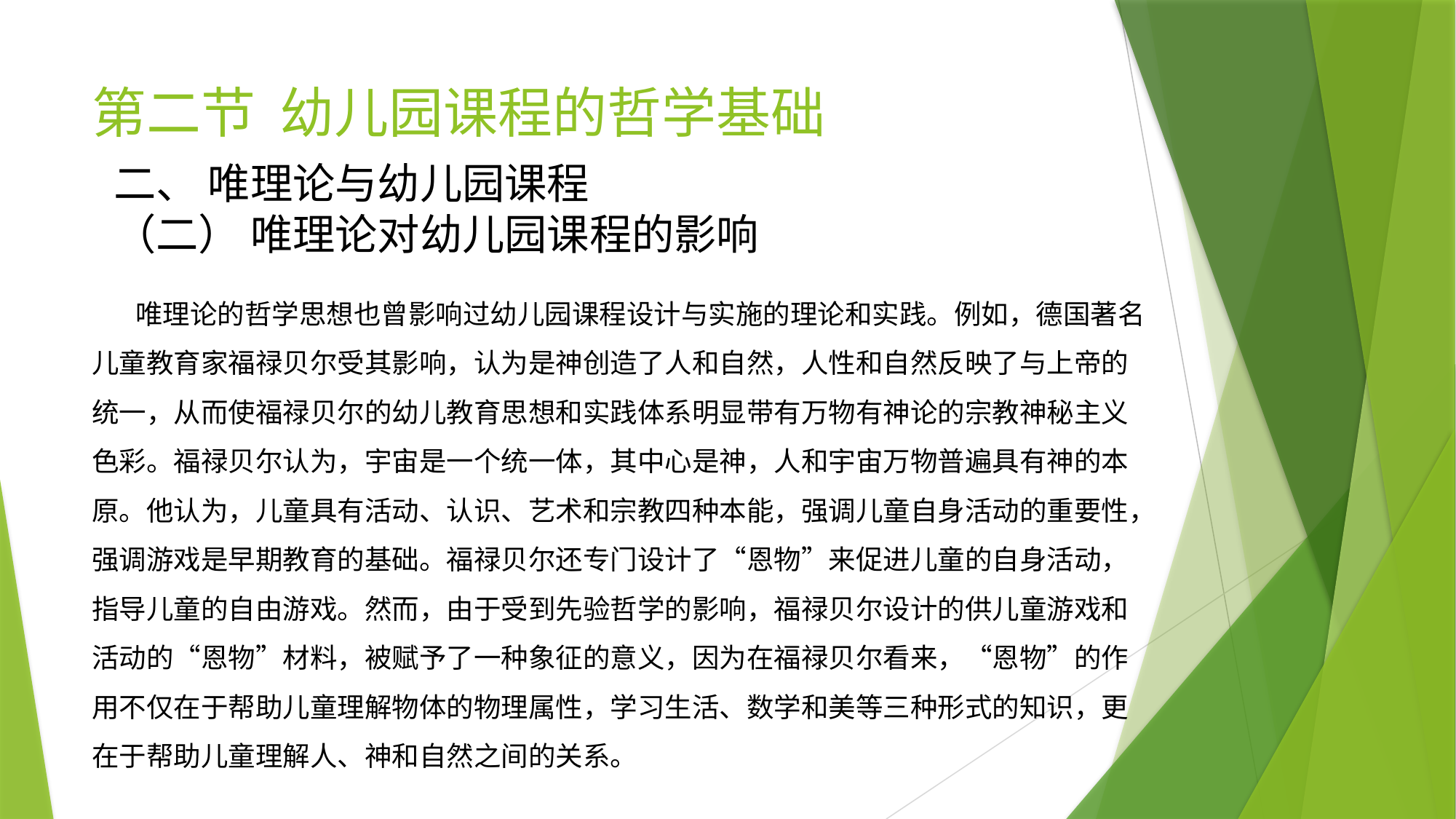

# 第二节  幼儿园课程的哲学基础
二、 唯理论与幼儿园课程
（二） 唯理论对幼儿园课程的影响
      唯理论的哲学思想也曾影响过幼儿园课程设计与实施的理论和实践。例如，德国著名儿童教育家福禄贝尔受其影响，认为是神创造了人和自然，人性和自然反映了与上帝的统一，从而使福禄贝尔的幼儿教育思想和实践体系明显带有万物有神论的宗教神秘主义色彩。福禄贝尔认为，宇宙是一个统一体，其中心是神，人和宇宙万物普遍具有神的本原。他认为，儿童具有活动、认识、艺术和宗教四种本能，强调儿童自身活动的重要性，强调游戏是早期教育的基础。福禄贝尔还专门设计了“恩物”来促进儿童的自身活动，指导儿童的自由游戏。然而，由于受到先验哲学的影响，福禄贝尔设计的供儿童游戏和活动的“恩物”材料，被赋予了一种象征的意义，因为在福禄贝尔看来，“恩物”的作用不仅在于帮助儿童理解物体的物理属性，学习生活、数学和美等三种形式的知识，更在于帮助儿童理解人、神和自然之间的关系。